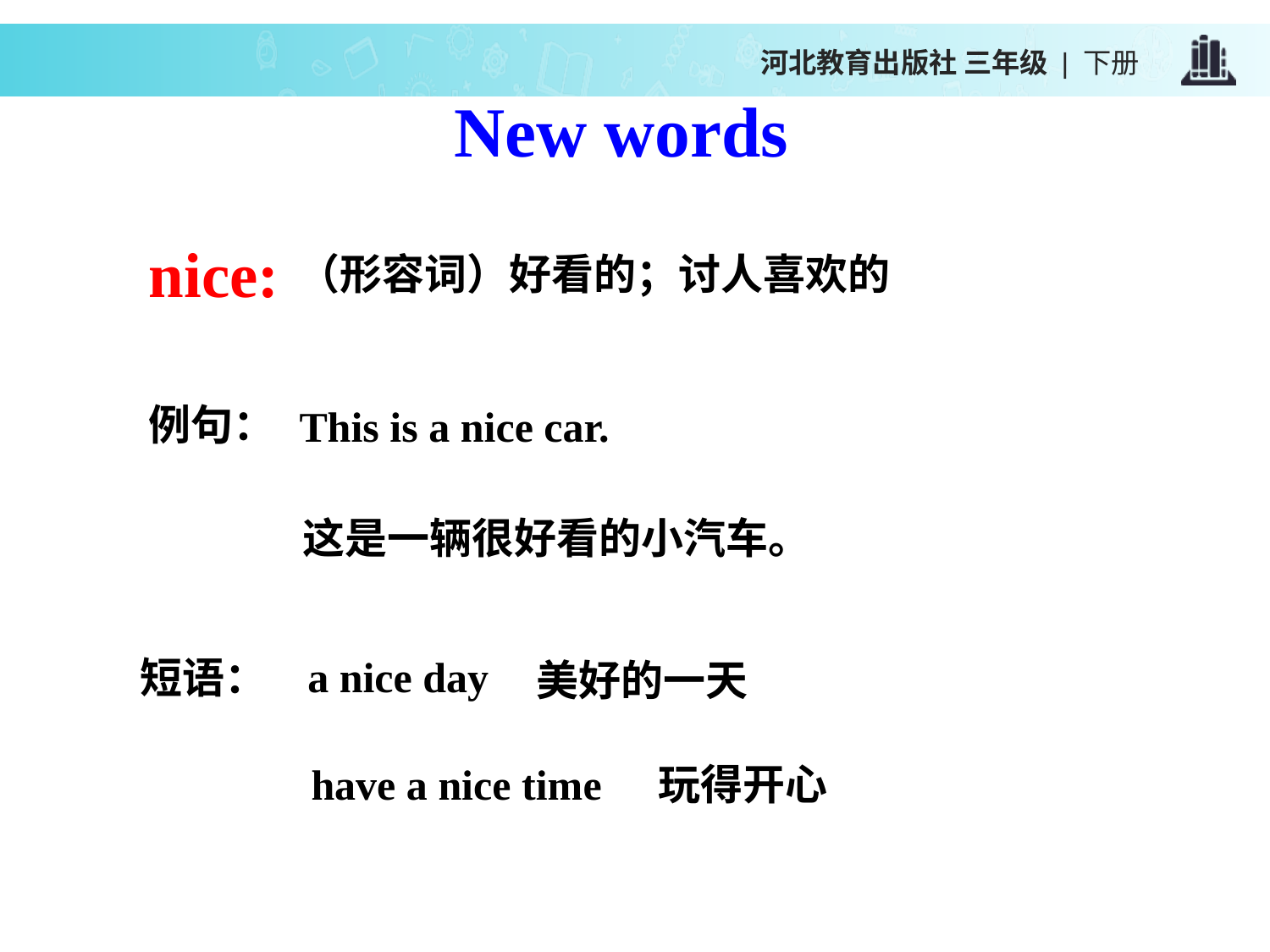

河北教育出版社 三年级 | 下册
New words
nice:
（形容词）好看的；讨人喜欢的
 This is a nice car.
例句：
这是一辆很好看的小汽车。
a nice day
美好的一天
短语：
have a nice time
玩得开心